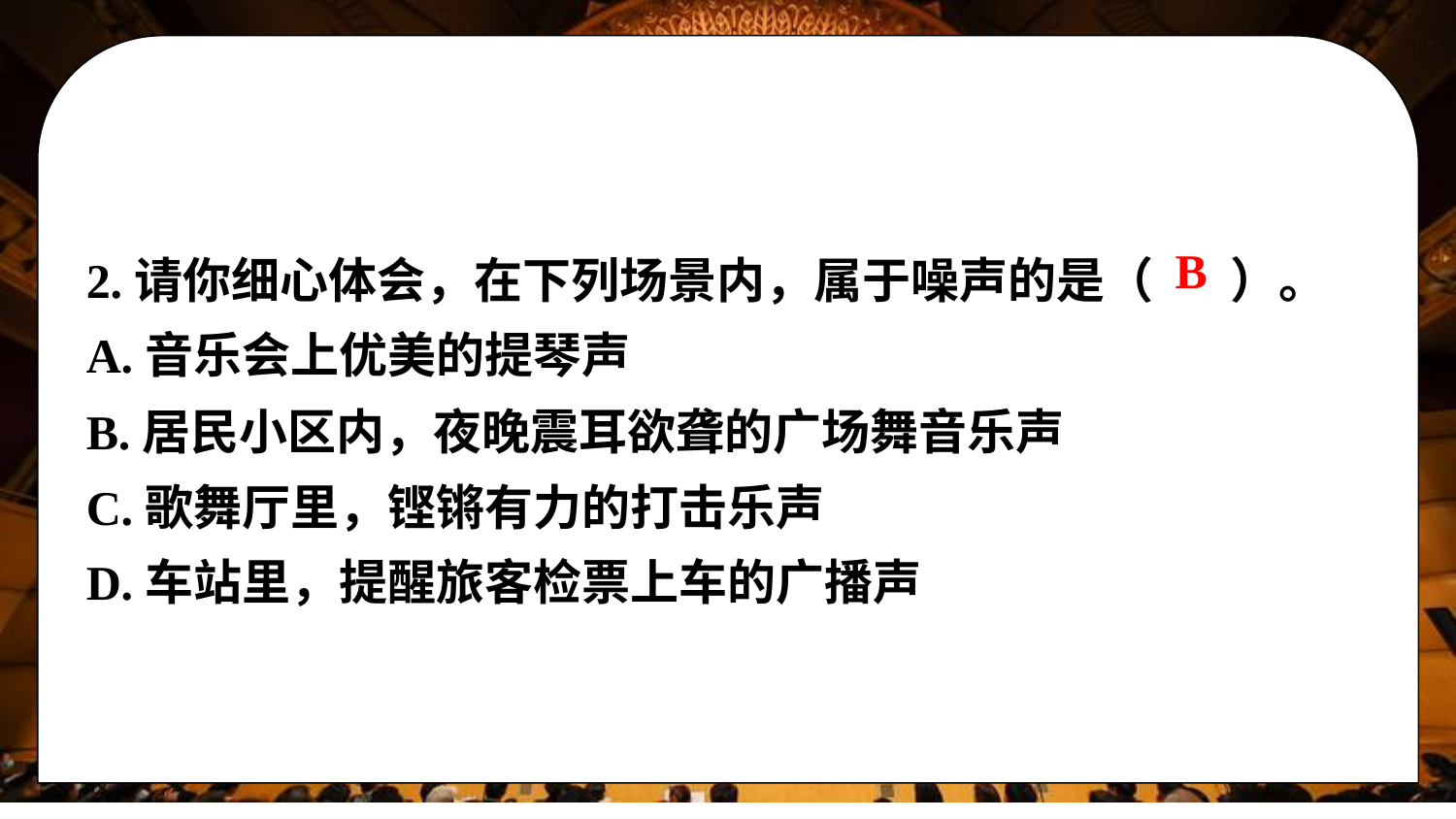

2.请你细心体会，在下列场景内，属于噪声的是（       ）。
A.音乐会上优美的提琴声
B.居民小区内，夜晚震耳欲聋的广场舞音乐声
C.歌舞厅里，铿锵有力的打击乐声
D.车站里，提醒旅客检票上车的广播声
B